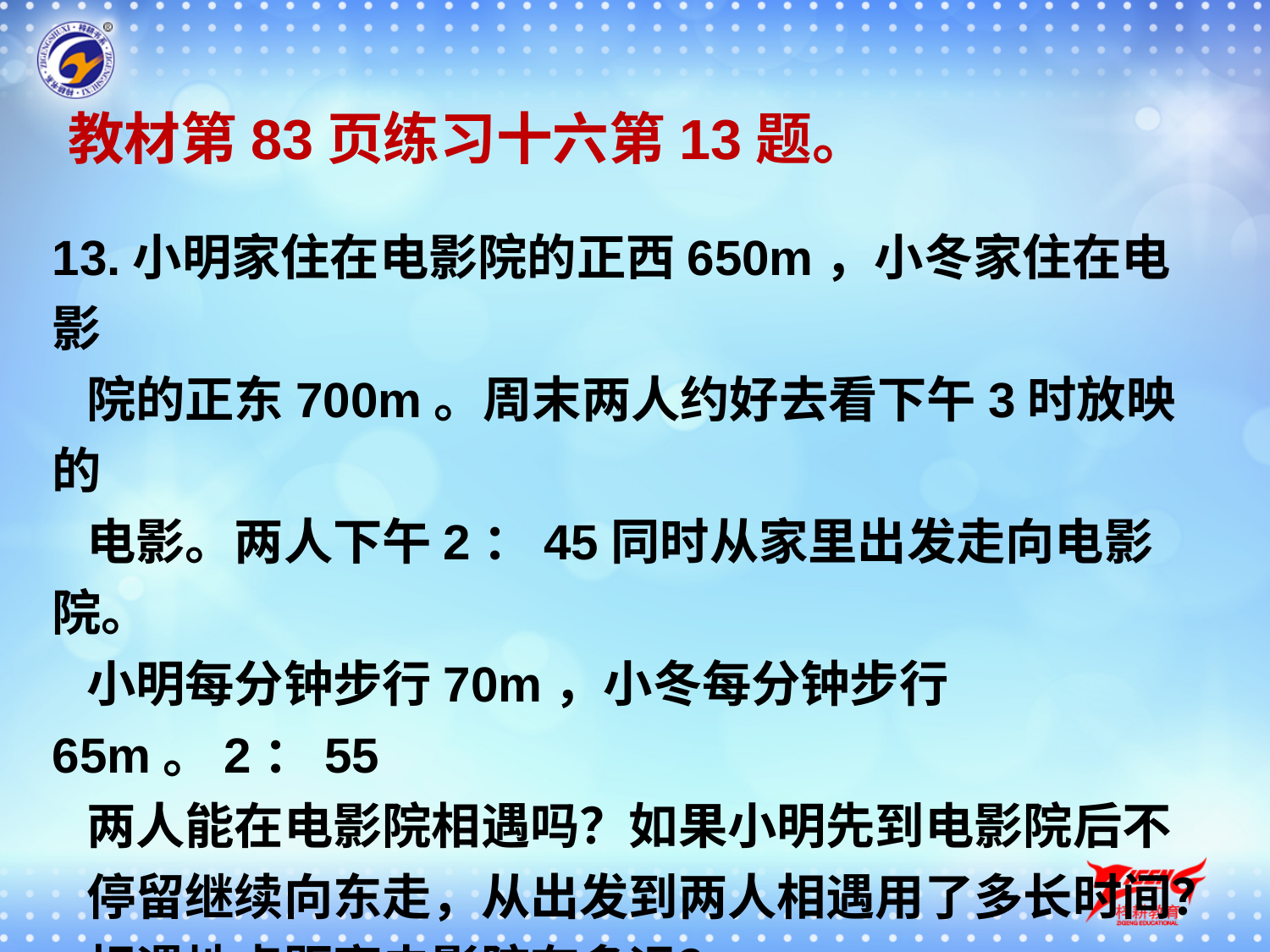

教材第83页练习十六第13题。
13.小明家住在电影院的正西650m，小冬家住在电影
  院的正东700m。周末两人约好去看下午3时放映的
  电影。两人下午2：45同时从家里出发走向电影院。
  小明每分钟步行70m，小冬每分钟步行65m。2：55
  两人能在电影院相遇吗？如果小明先到电影院后不
  停留继续向东走，从出发到两人相遇用了多长时间？
  相遇地点距离电影院有多远？